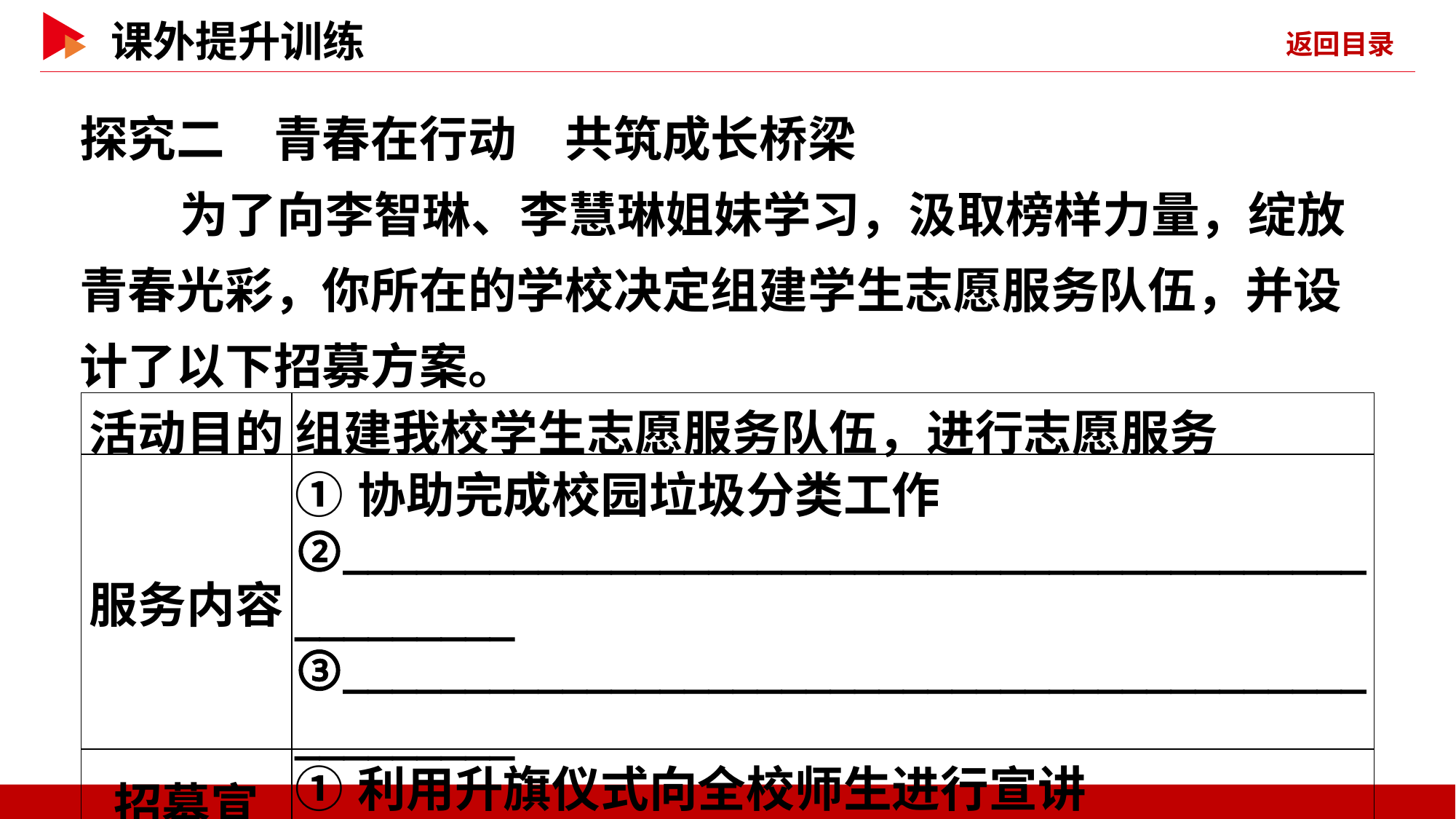

探究二　青春在行动　共筑成长桥梁
        为了向李智琳、李慧琳姐妹学习，汲取榜样力量，绽放青春光彩，你所在的学校决定组建学生志愿服务队伍，并设计了以下招募方案。
| 活动目的 | 组建我校学生志愿服务队伍，进行志愿服务 |
| --- | --- |
| 服务内容 | ①协助完成校园垃圾分类工作 ②\_\_\_\_\_\_\_\_\_\_\_\_\_\_\_\_\_\_\_\_\_\_\_\_\_\_\_\_\_\_\_\_\_\_\_\_\_\_\_\_\_\_\_\_\_\_\_\_\_\_\_　 ③\_\_\_\_\_\_\_\_\_\_\_\_\_\_\_\_\_\_\_\_\_\_\_\_\_\_\_\_\_\_\_\_\_\_\_\_\_\_\_\_\_\_\_\_\_\_\_\_\_\_\_ |
| 招募宣 传方式 | ①利用升旗仪式向全校师生进行宣讲 ②\_\_\_\_\_\_\_\_\_\_\_\_\_\_\_\_\_\_\_\_\_\_\_\_\_\_\_\_\_\_\_\_\_\_\_\_\_\_\_\_\_\_\_\_\_\_\_\_\_\_\_ |